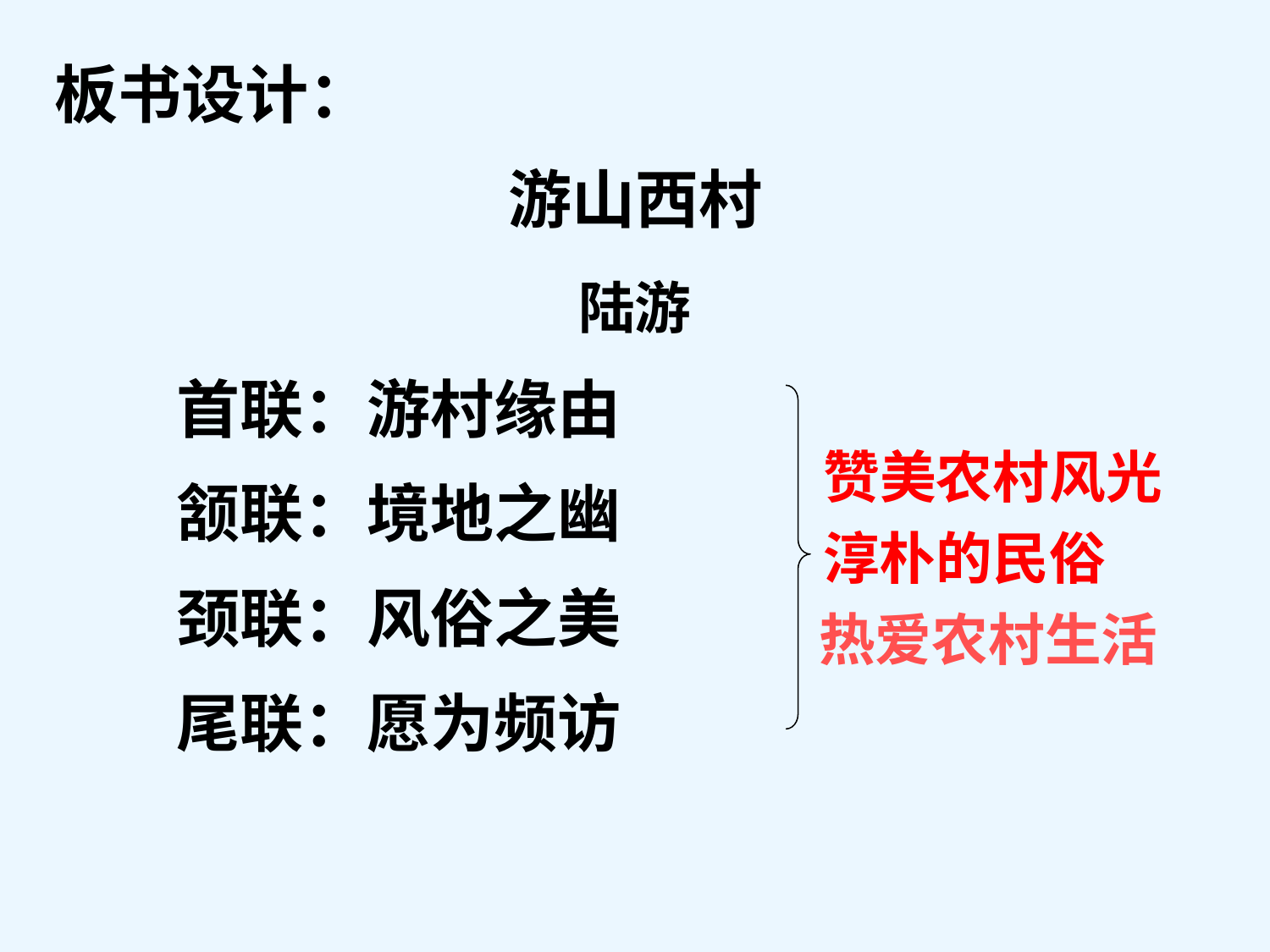

板书设计：
游山西村
陆游
        首联：游村缘由
        颔联：境地之幽
        颈联：风俗之美
        尾联：愿为频访

赞美农村风光
淳朴的民俗
热爱农村生活